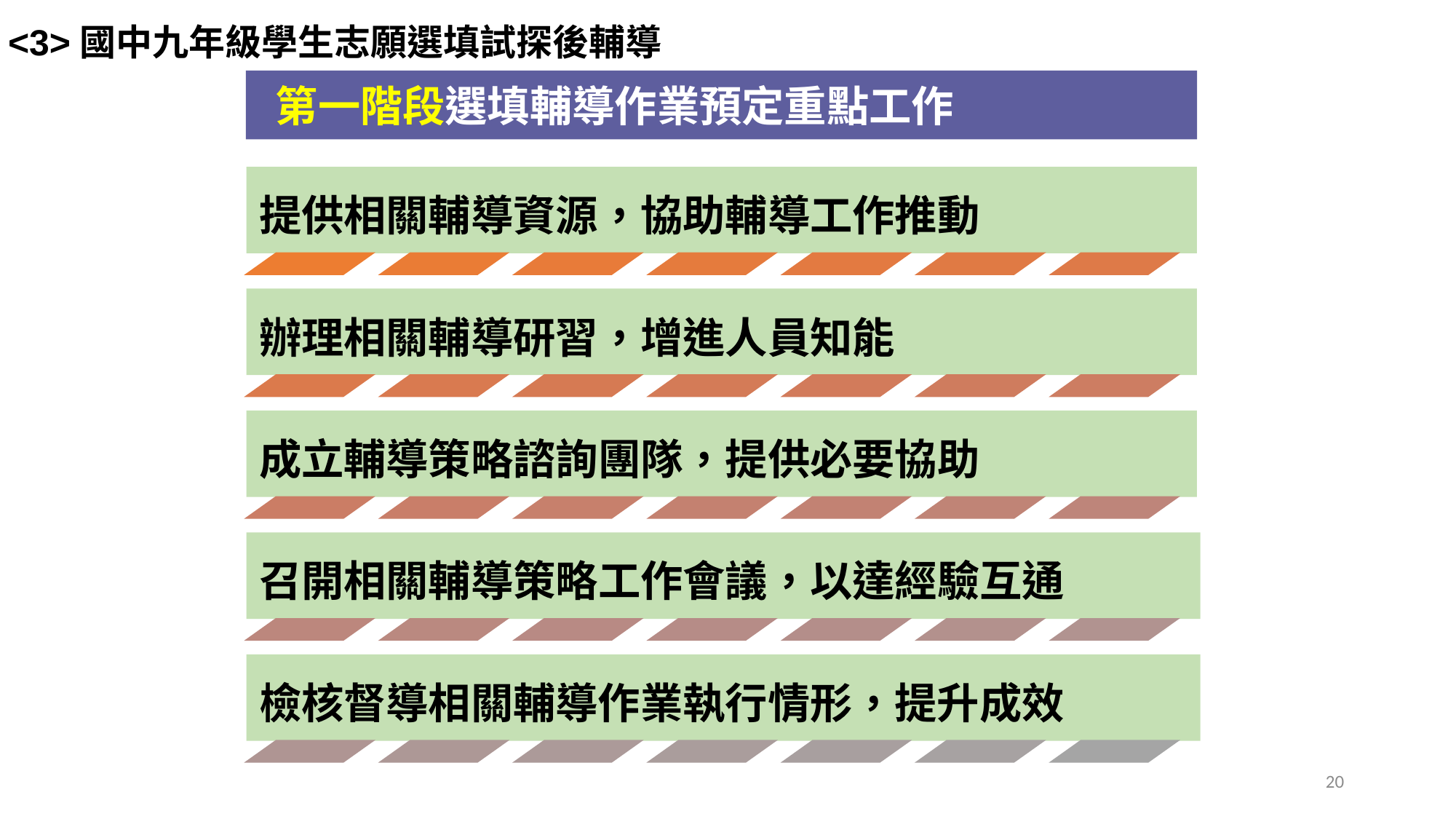

<3>國中九年級學生志願選填試探後輔導

  第一階段選填輔導作業預定重點工作
提供相關輔導資源，協助輔導工作推動
辦理相關輔導研習，增進人員知能
成立輔導策略諮詢團隊，提供必要協助
召開相關輔導策略工作會議，以達經驗互通
檢核督導相關輔導作業執行情形，提升成效
20